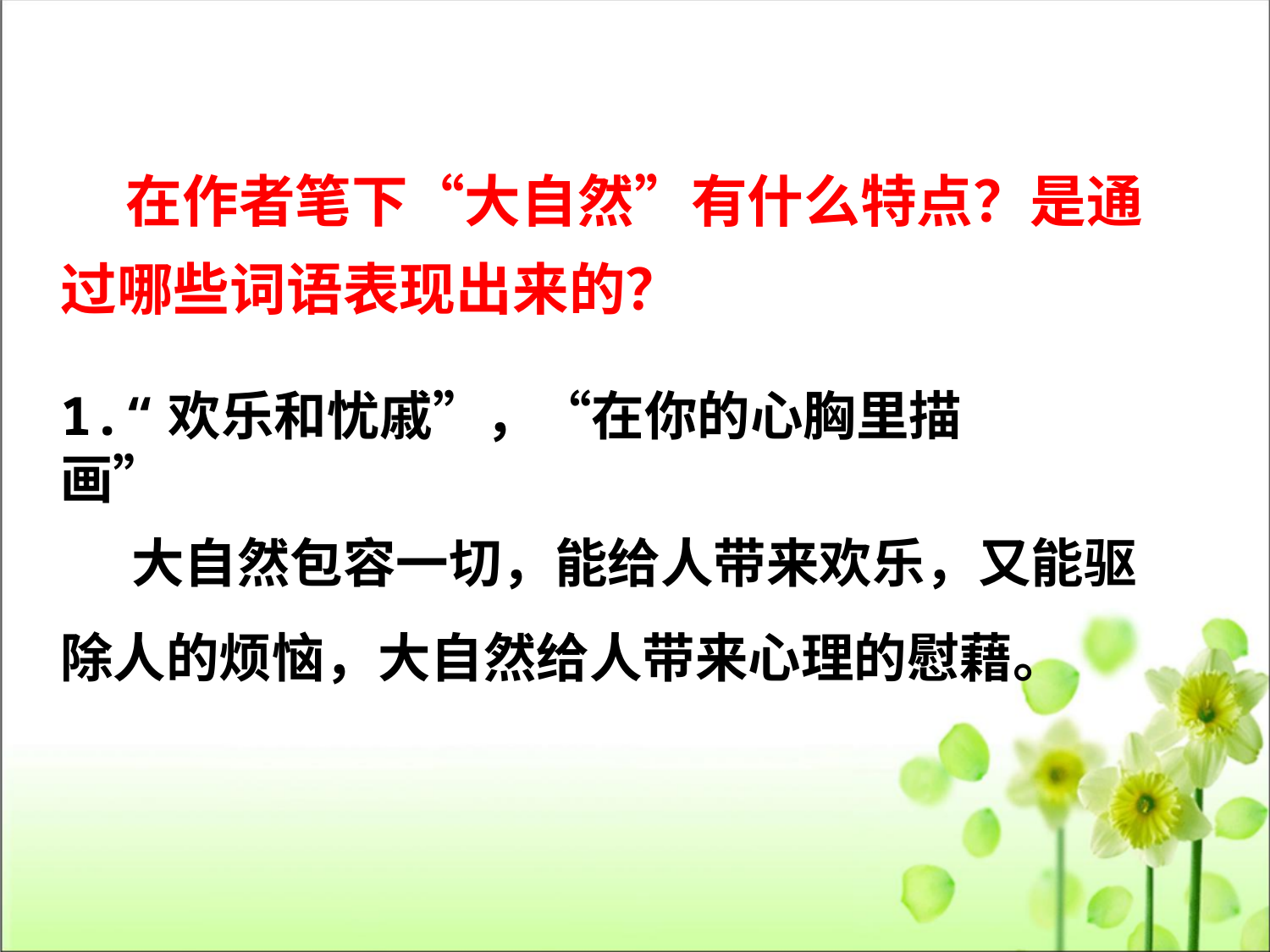

在作者笔下“大自然”有什么特点？是通过哪些词语表现出来的？
1.“欢乐和忧戚”，“在你的心胸里描画”
    大自然包容一切，能给人带来欢乐，又能驱除人的烦恼，大自然给人带来心理的慰藉。